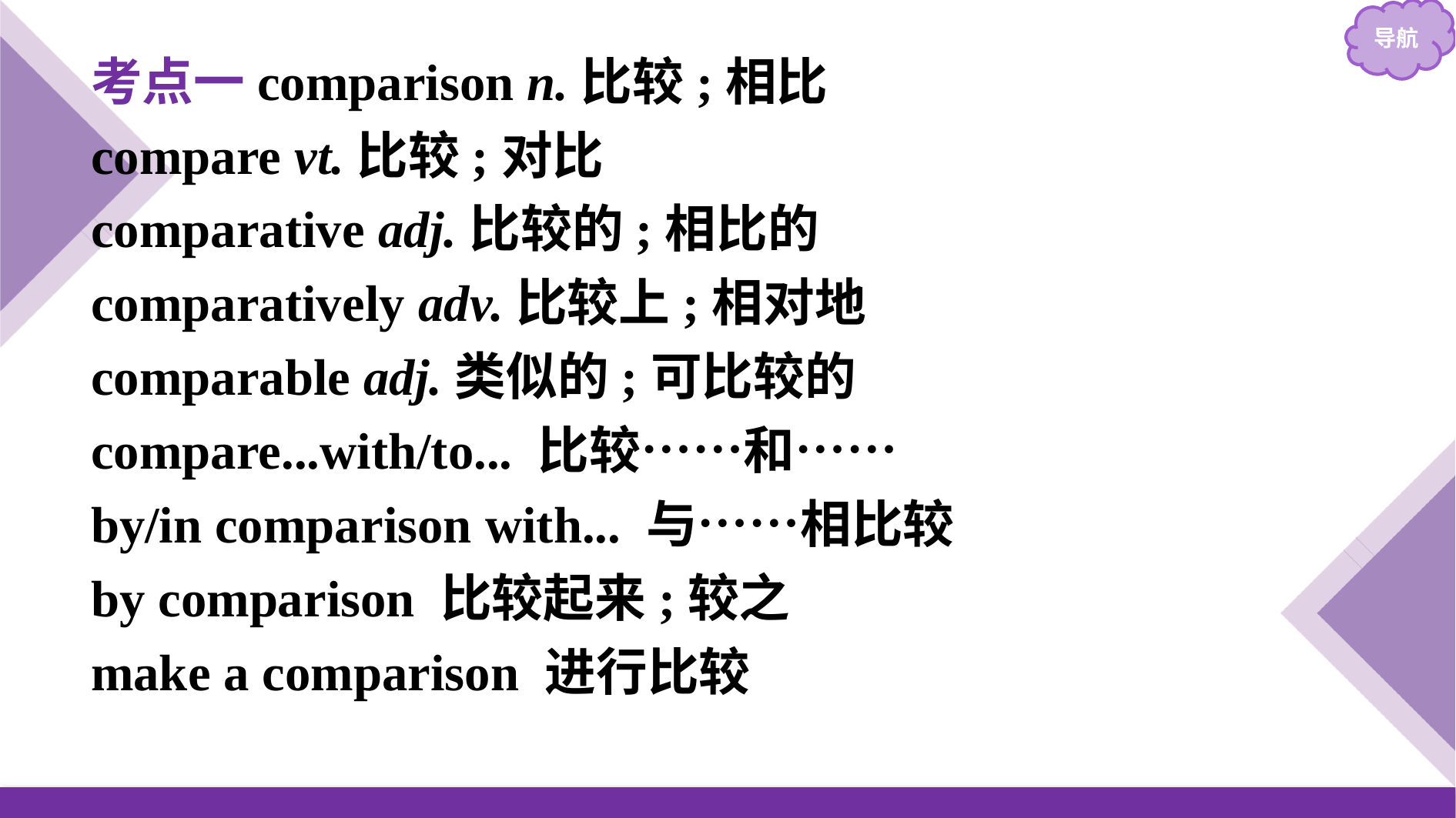

考点一comparison n.比较;相比
compare vt.比较;对比
comparative adj.比较的;相比的
comparatively adv.比较上;相对地
comparable adj.类似的;可比较的
compare...with/to... 比较……和……
by/in comparison with... 与……相比较
by comparison 比较起来;较之
make a comparison 进行比较